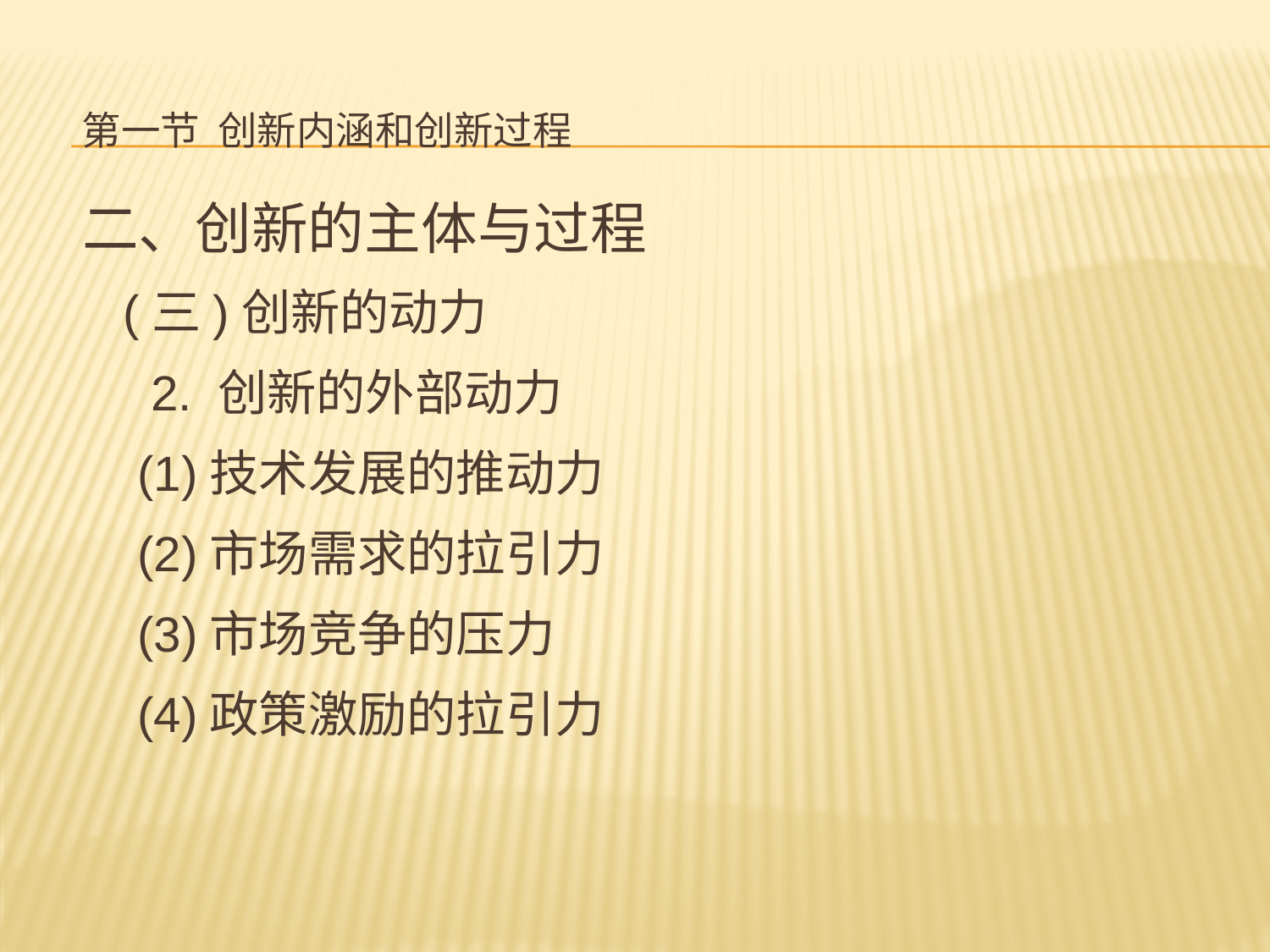

# 第一节  创新内涵和创新过程
二、创新的主体与过程
   (三)创新的动力
     2. 创新的外部动力
    (1)技术发展的推动力
    (2)市场需求的拉引力
    (3)市场竞争的压力
    (4)政策激励的拉引力